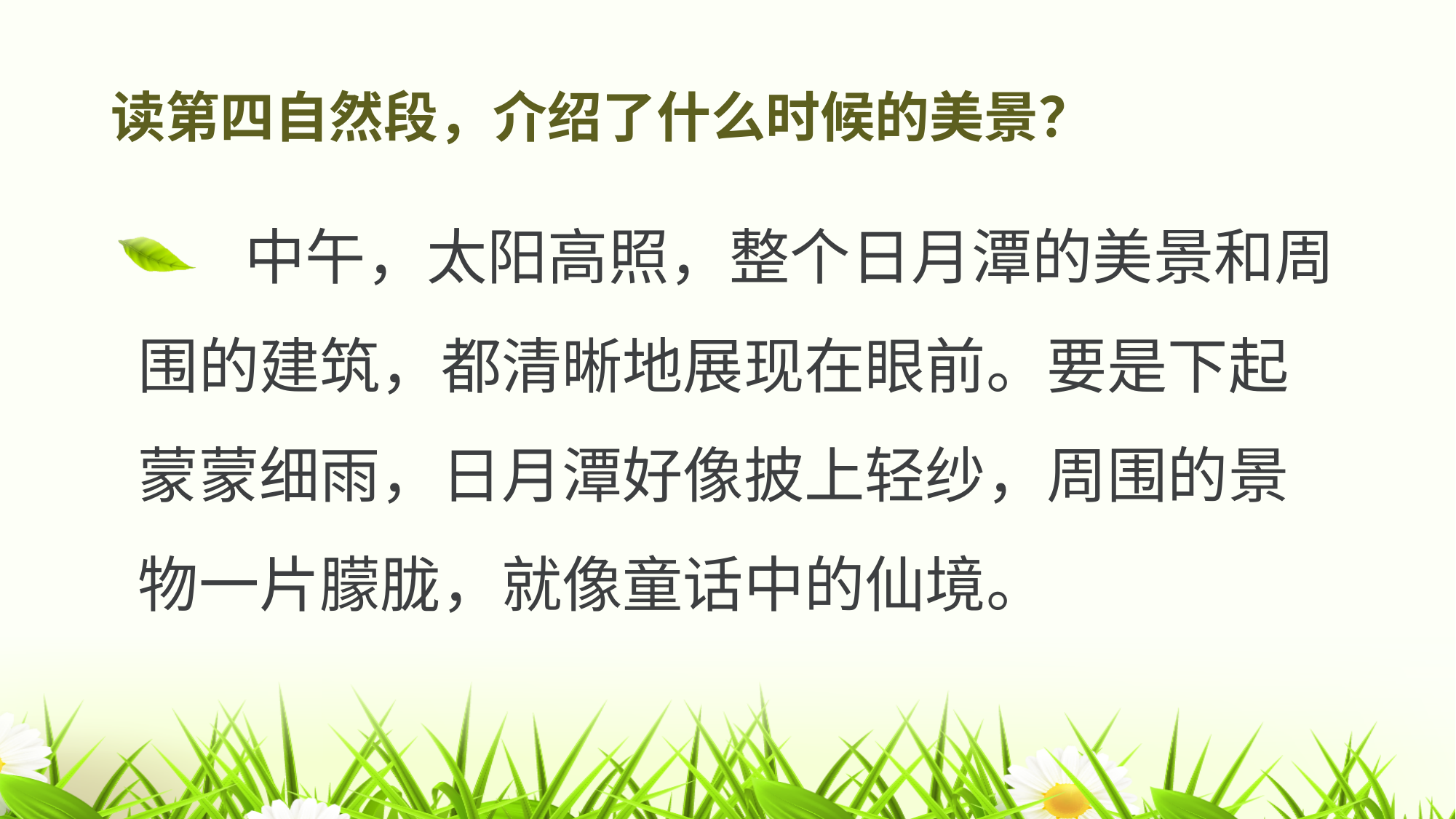

# 读第四自然段，介绍了什么时候的美景？
  中午，太阳高照，整个日月潭的美景和周围的建筑，都清晰地展现在眼前。要是下起蒙蒙细雨，日月潭好像披上轻纱，周围的景物一片朦胧，就像童话中的仙境。